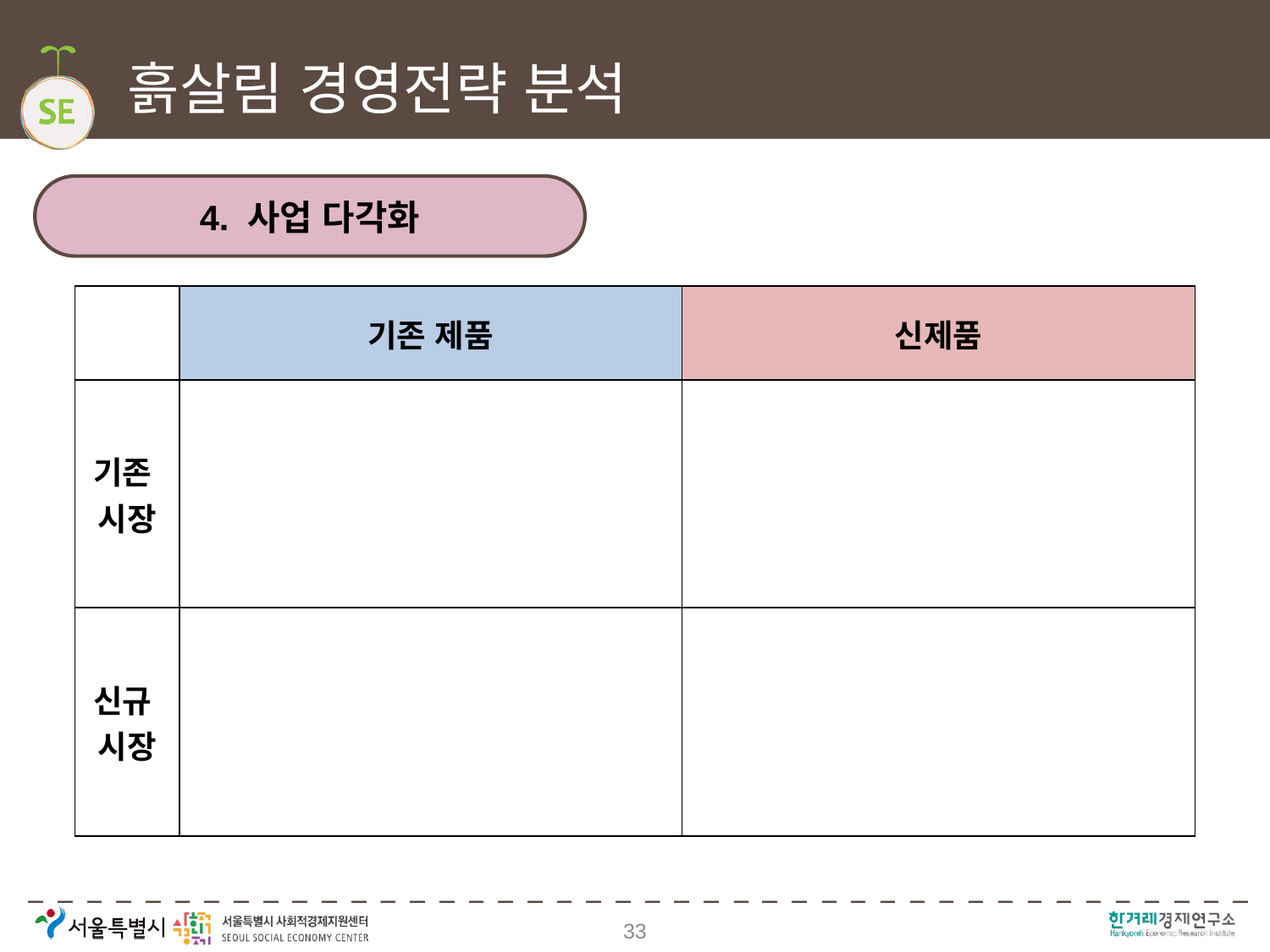

# 흙살림 경영전략 분석
4. 사업 다각화
|  | 기존 제품 | 신제품 |
| --- | --- | --- |
| 기존 시장 |  |  |
| 신규 시장 |  |  |
33